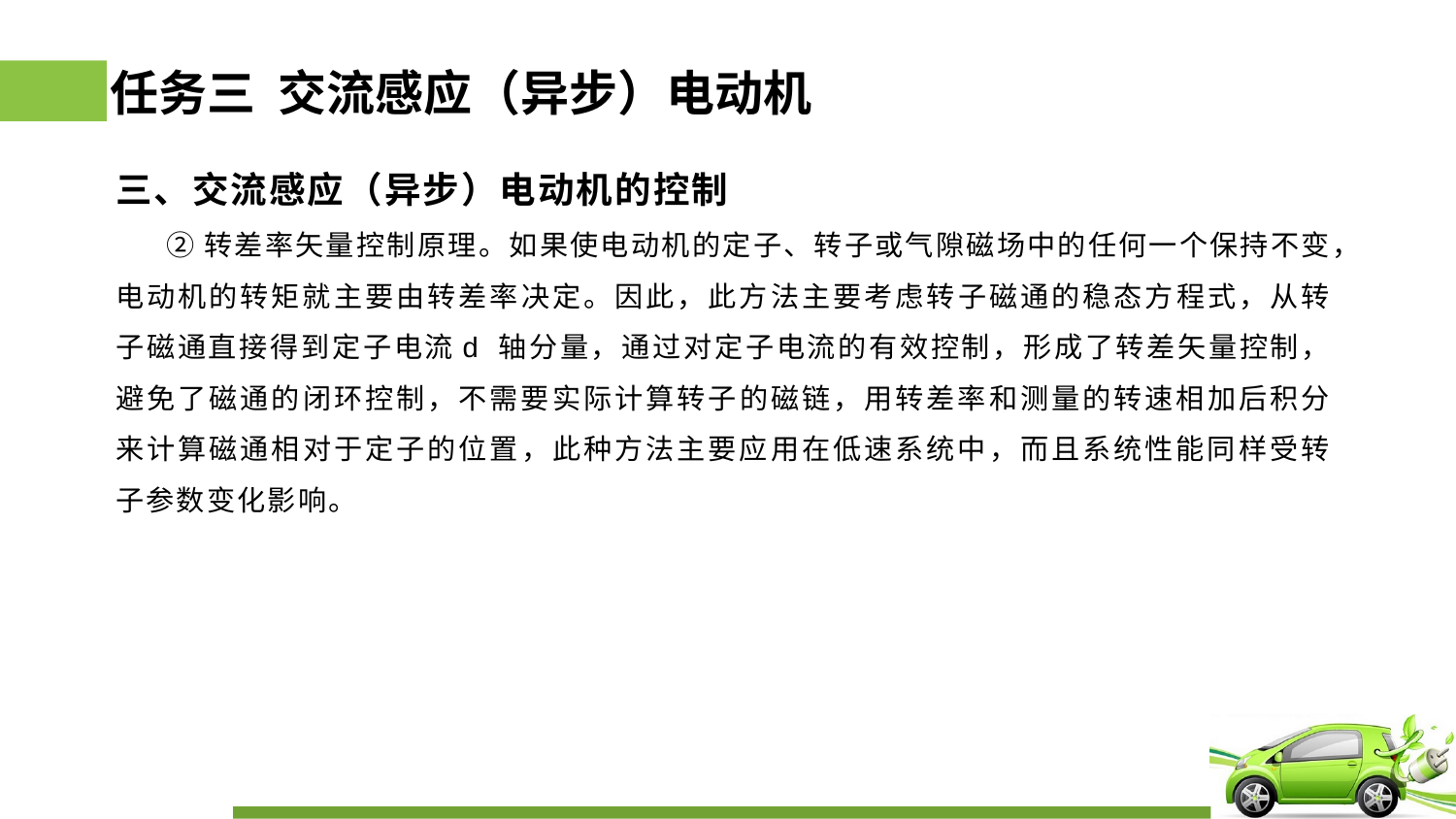

# 任务三  交流感应（异步）电动机
三、交流感应（异步）电动机的控制
      ②转差率矢量控制原理。如果使电动机的定子、转子或气隙磁场中的任何一个保持不变，电动机的转矩就主要由转差率决定。因此，此方法主要考虑转子磁通的稳态方程式，从转子磁通直接得到定子电流d 轴分量，通过对定子电流的有效控制，形成了转差矢量控制，避免了磁通的闭环控制，不需要实际计算转子的磁链，用转差率和测量的转速相加后积分来计算磁通相对于定子的位置，此种方法主要应用在低速系统中，而且系统性能同样受转子参数变化影响。